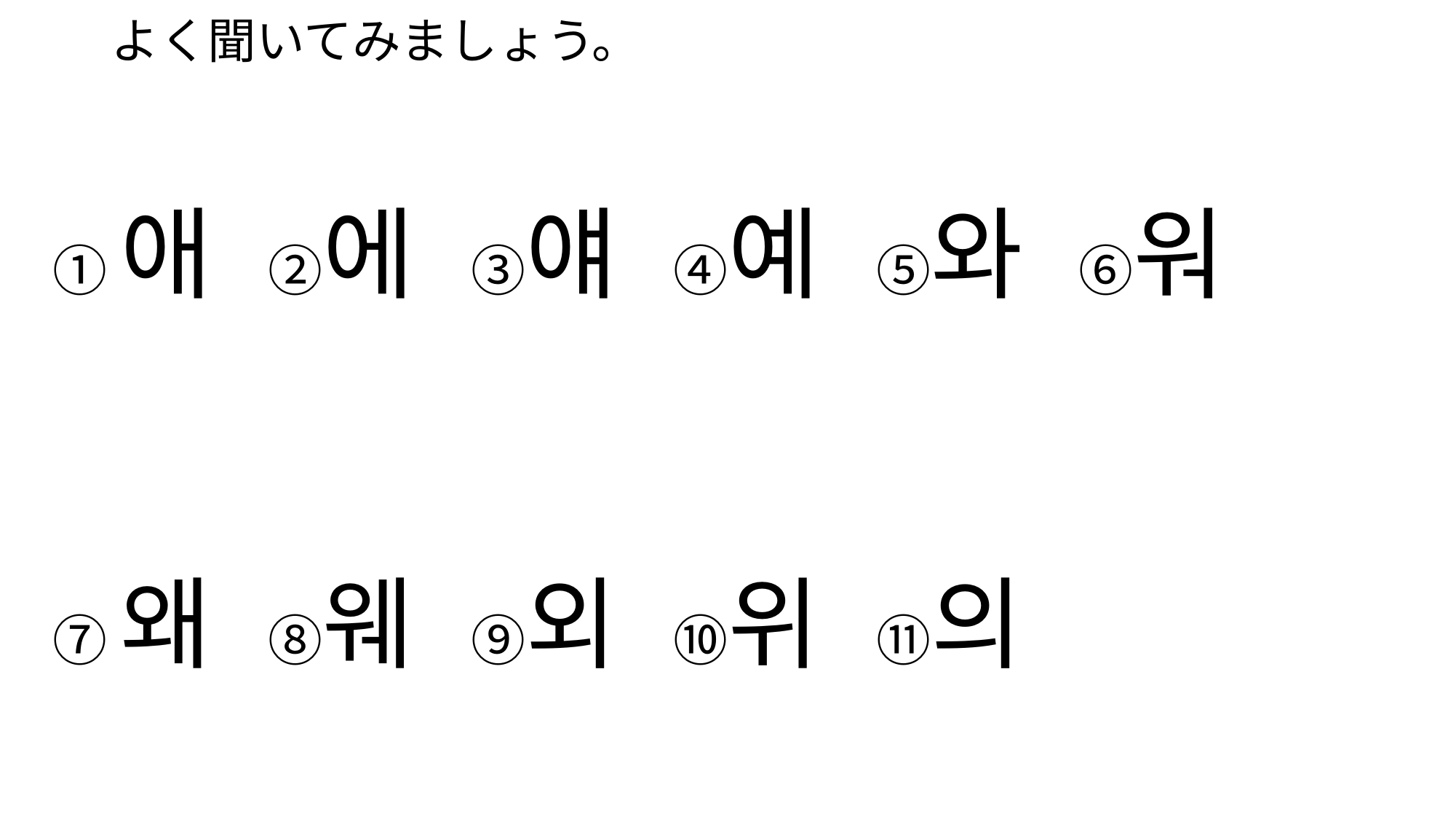

# よく聞いてみましょう。
①애  ②에  ③얘  ④예  ⑤와  ⑥워

⑦왜  ⑧웨  ⑨외  ⑩위  ⑪의